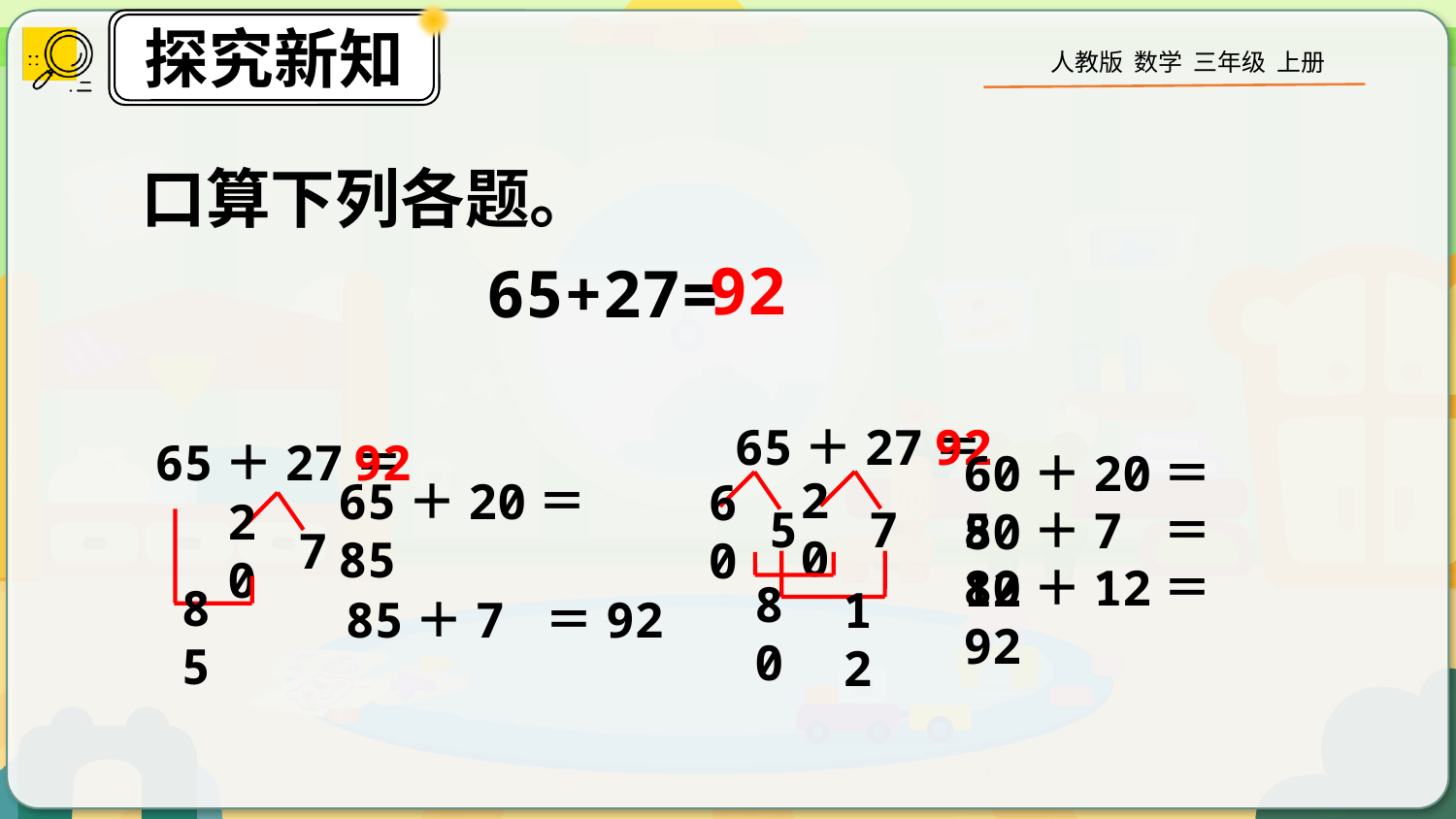

口算下列各题。
92
65+27=
92
65＋27＝
92
65＋27＝
60＋20＝80

20
7
5
65＋20＝85
60

20
7
5 ＋7 ＝12

80＋12＝92
85＋7 ＝92
80
85
12